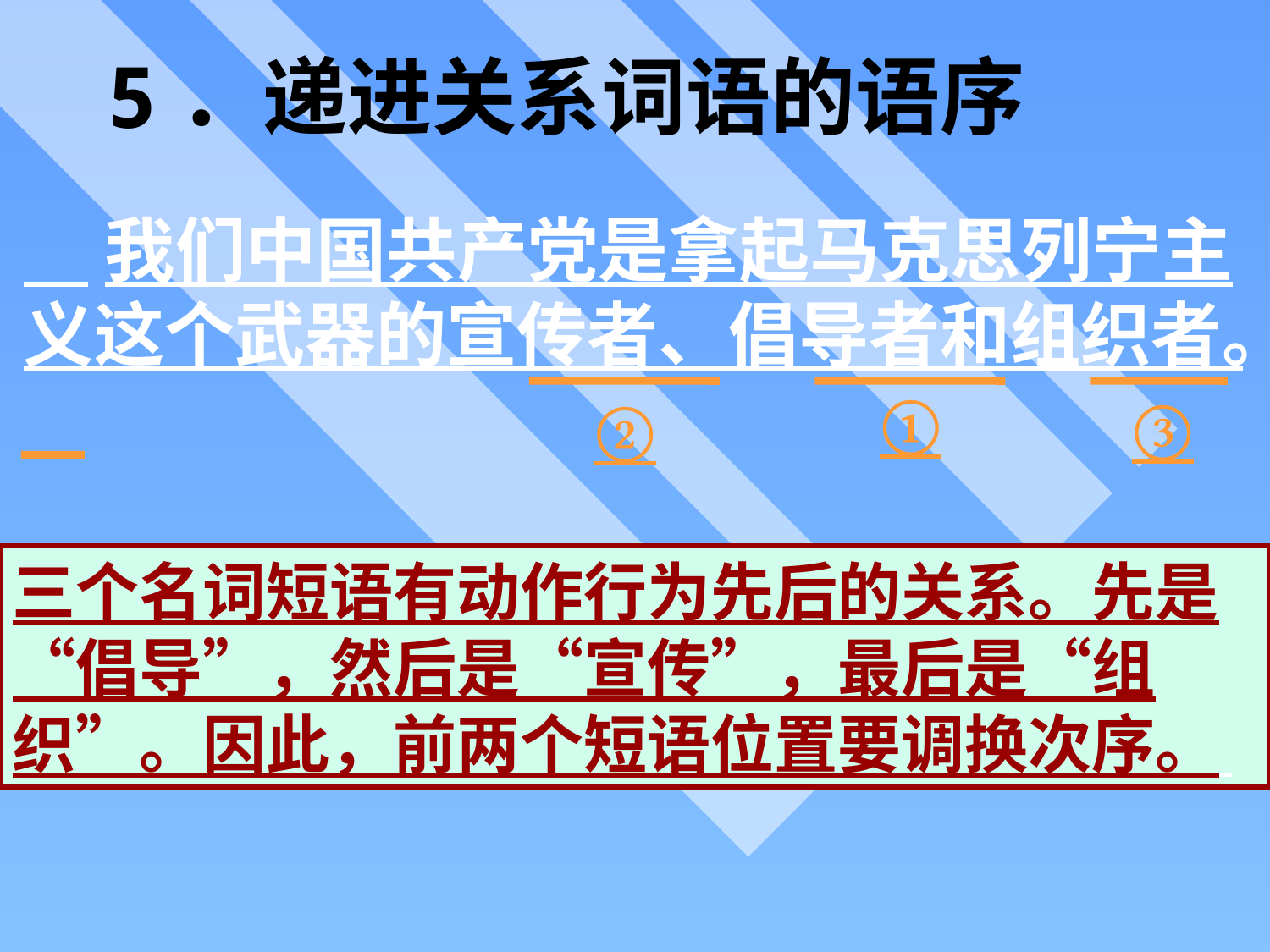

# 5．递进关系词语的语序
    我们中国共产党是拿起马克思列宁主义这个武器的宣传者、倡导者和组织者。
①

③

②
三个名词短语有动作行为先后的关系。先是“倡导”，然后是“宣传”，最后是“组织”。因此，前两个短语位置要调换次序。